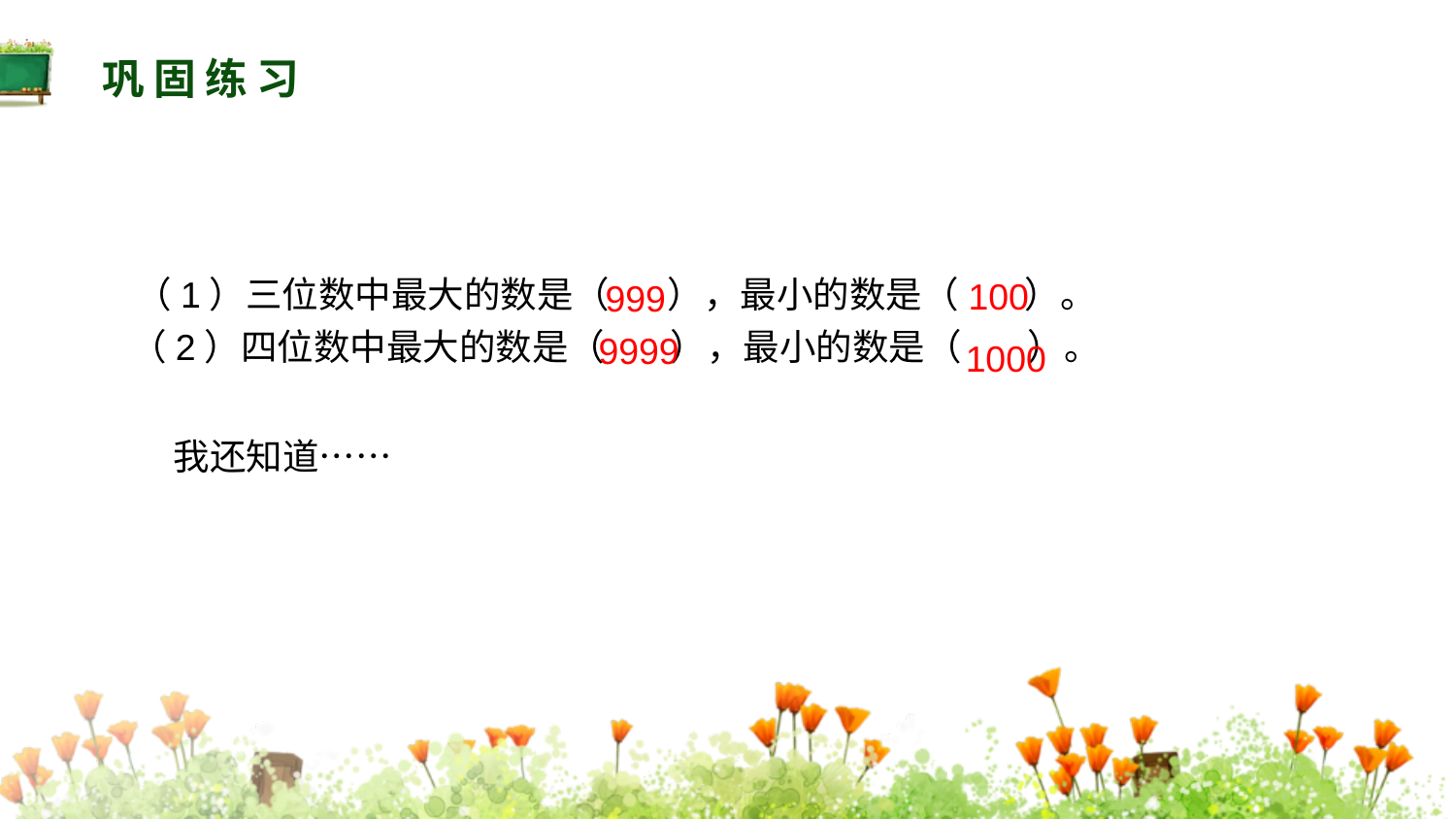

巩固练习
  （1）三位数中最大的数是（       ），最小的数是（        ）。
   （2）四位数中最大的数是（        ），最小的数是（        ）。
100
999
        9999
1000
我还知道……